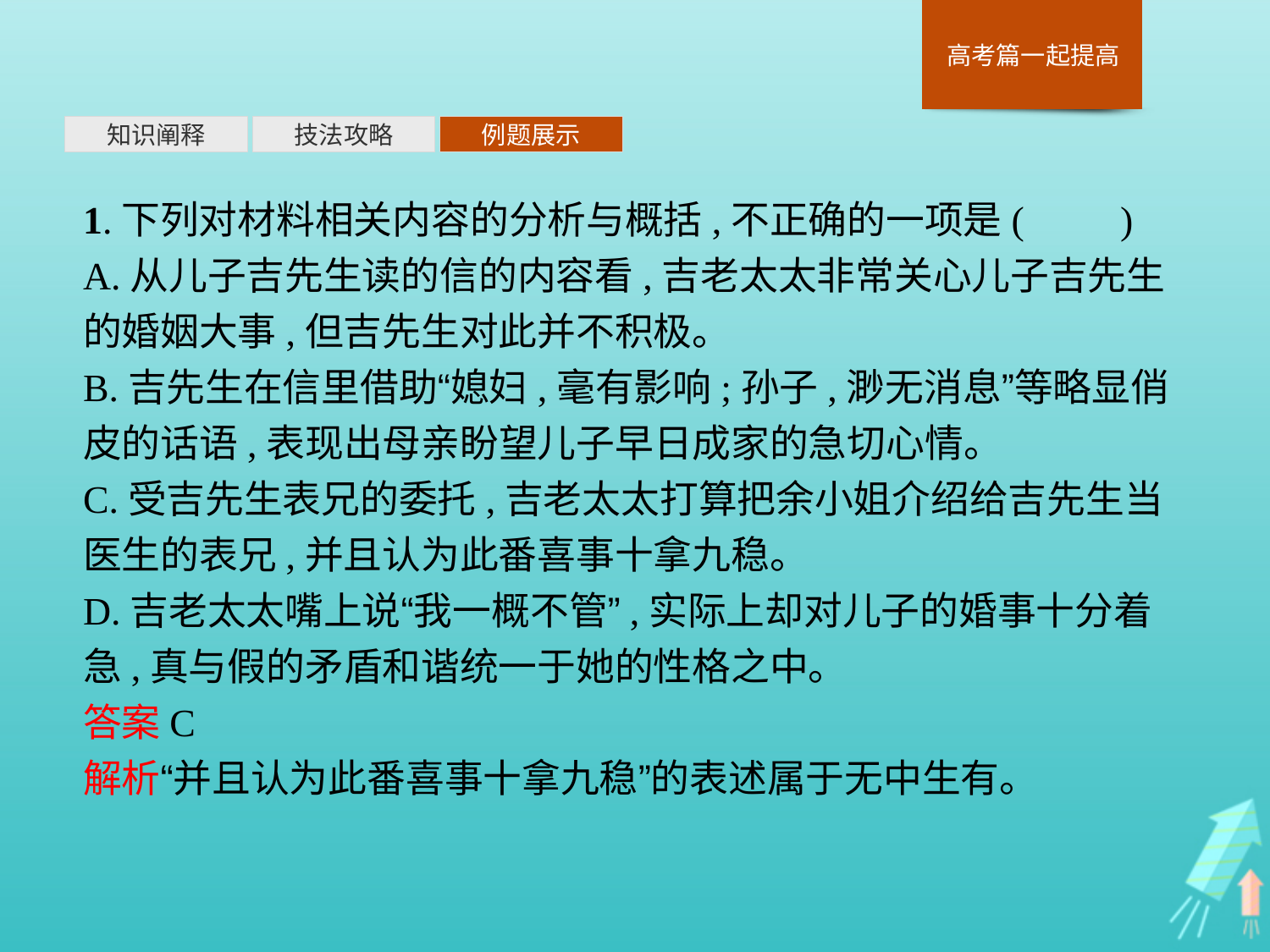

知识阐释
技法攻略
例题展示
1.下列对材料相关内容的分析与概括,不正确的一项是(　　)
A.从儿子吉先生读的信的内容看,吉老太太非常关心儿子吉先生的婚姻大事,但吉先生对此并不积极。
B.吉先生在信里借助“媳妇,毫有影响;孙子,渺无消息”等略显俏皮的话语,表现出母亲盼望儿子早日成家的急切心情。
C.受吉先生表兄的委托,吉老太太打算把余小姐介绍给吉先生当医生的表兄,并且认为此番喜事十拿九稳。
D.吉老太太嘴上说“我一概不管”,实际上却对儿子的婚事十分着急,真与假的矛盾和谐统一于她的性格之中。
答案C
解析“并且认为此番喜事十拿九稳”的表述属于无中生有。